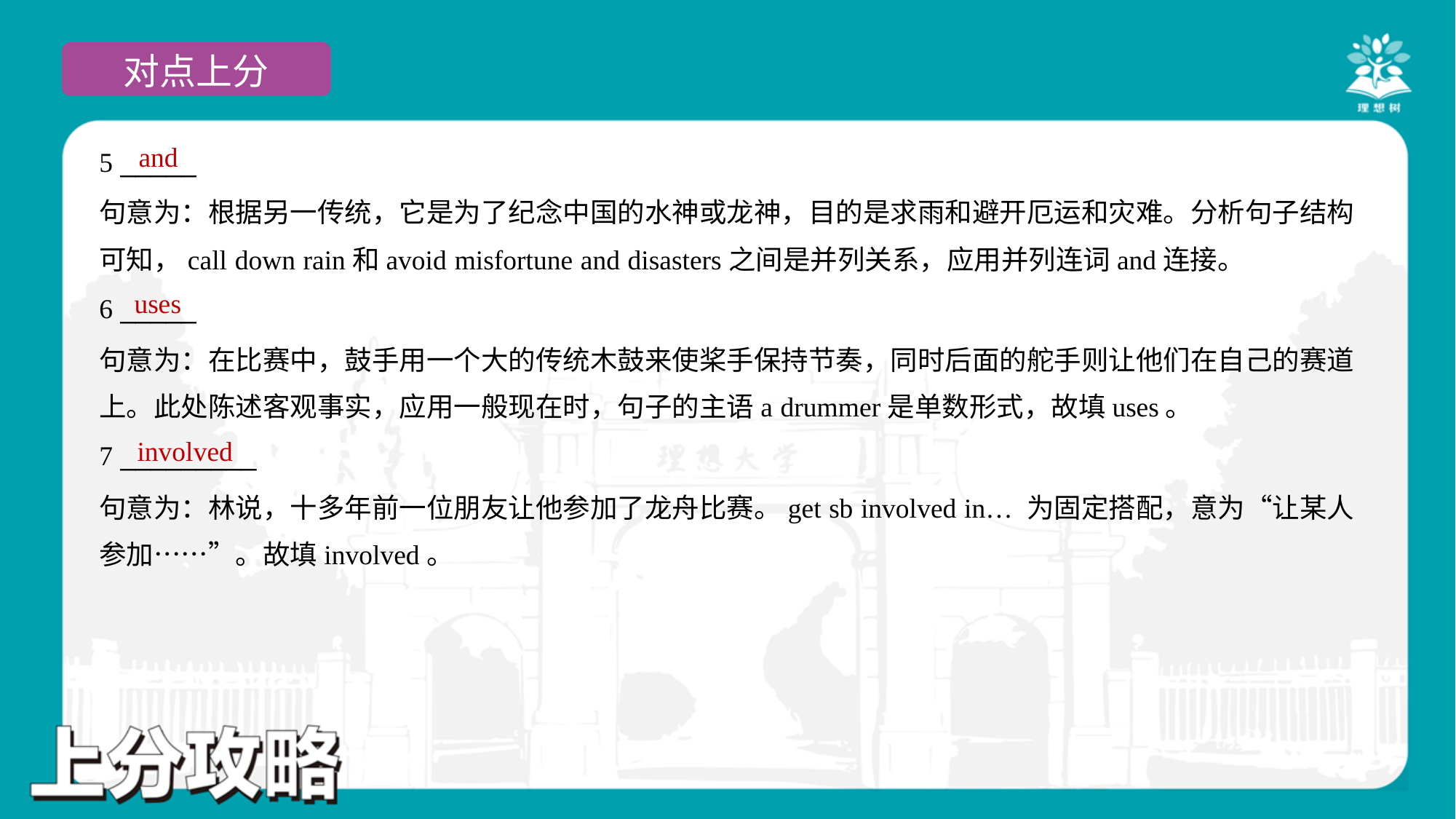

and
5 _____
句意为：根据另一传统，它是为了纪念中国的水神或龙神，目的是求雨和避开厄运和灾难。分析句子结构
可知，call down rain和avoid misfortune and disasters之间是并列关系，应用并列连词and连接。
uses
6 _____
句意为：在比赛中，鼓手用一个大的传统木鼓来使桨手保持节奏，同时后面的舵手则让他们在自己的赛道
上。此处陈述客观事实，应用一般现在时，句子的主语a drummer是单数形式，故填uses。
involved
7 _________
句意为：林说，十多年前一位朋友让他参加了龙舟比赛。get sb involved in… 为固定搭配，意为“让某人
参加……”。故填involved。